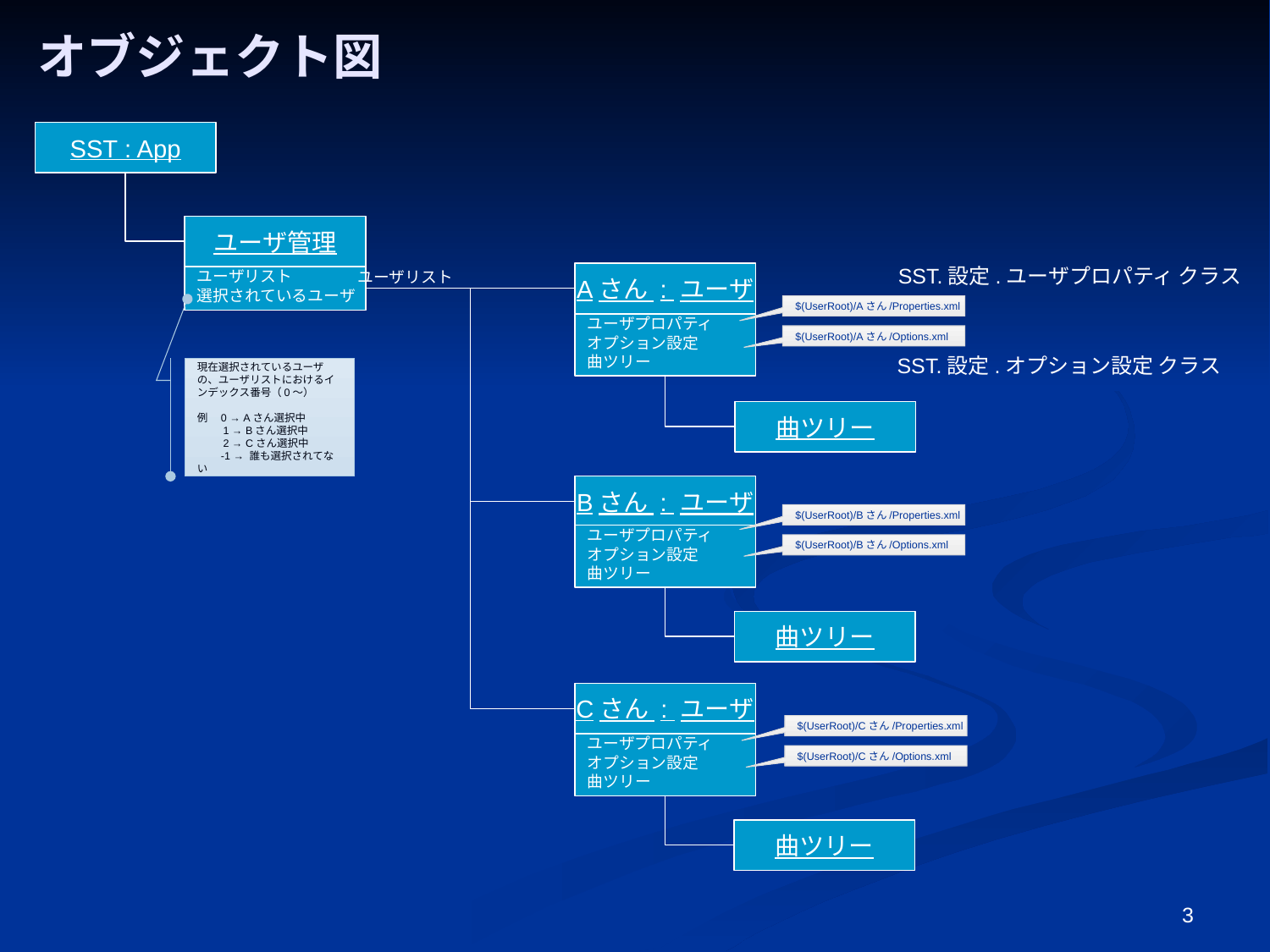

# オブジェクト図
SST : App
ユーザ管理
SST.設定.ユーザプロパティ クラス
ユーザリスト
Aさん : ユーザ
ユーザリスト
選択されているユーザ
$(UserRoot)/Aさん/Properties.xml
ユーザプロパティ
オプション設定
曲ツリー
$(UserRoot)/Aさん/Options.xml
SST.設定.オプション設定 クラス
現在選択されているユーザの、ユーザリストにおけるインデックス番号（0～）

例　0 → Aさん選択中
　　 1 → Bさん選択中
　　 2 → Cさん選択中
　　-1 → 誰も選択されてない
曲ツリー
Bさん : ユーザ
$(UserRoot)/Bさん/Properties.xml
ユーザプロパティ
オプション設定
曲ツリー
$(UserRoot)/Bさん/Options.xml
曲ツリー
Cさん : ユーザ
$(UserRoot)/Cさん/Properties.xml
ユーザプロパティ
オプション設定
曲ツリー
$(UserRoot)/Cさん/Options.xml
曲ツリー
3